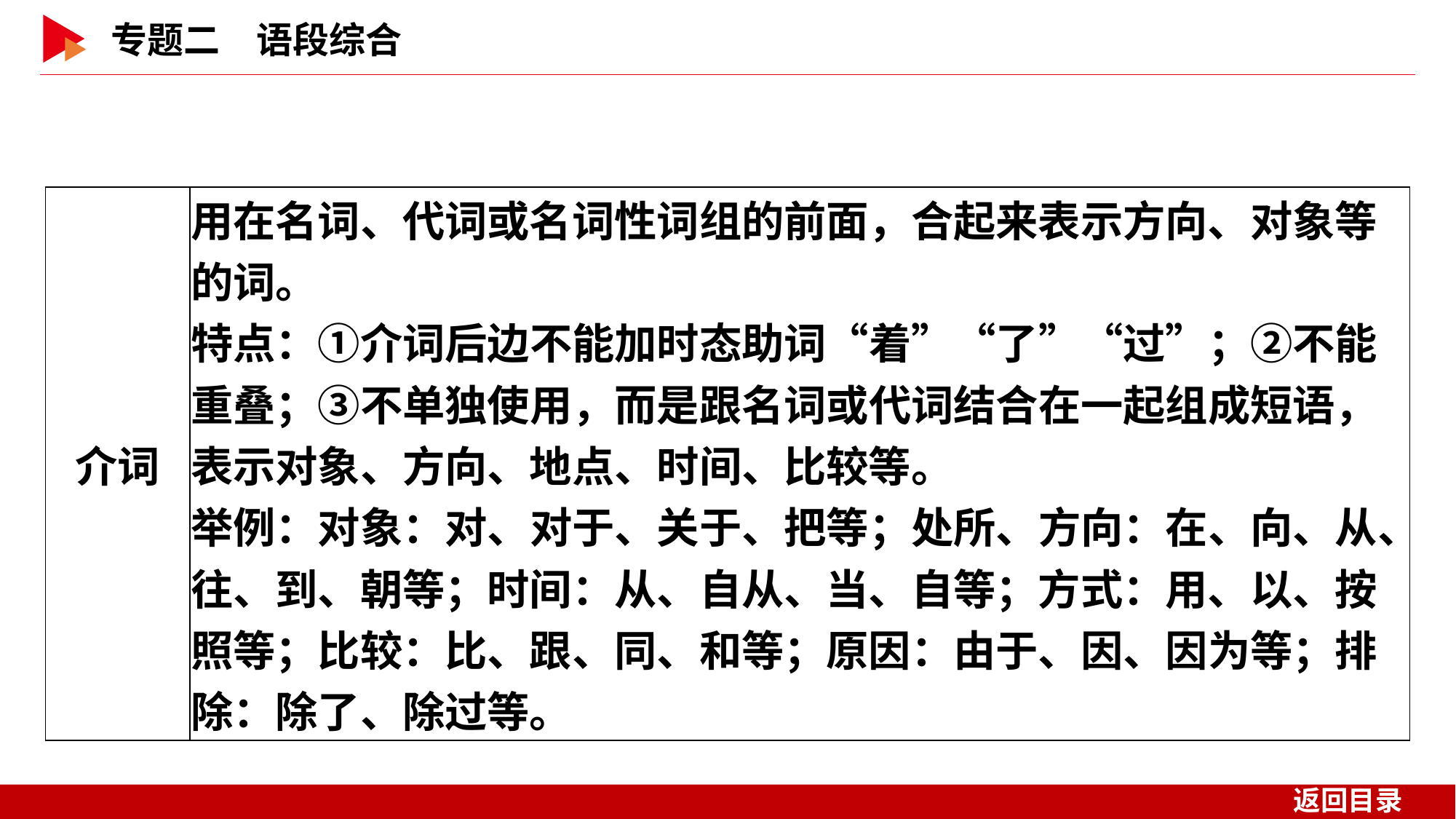

| 介词 | 用在名词、代词或名词性词组的前面，合起来表示方向、对象等的词。 特点：①介词后边不能加时态助词“着”“了”“过”；②不能重叠；③不单独使用，而是跟名词或代词结合在一起组成短语，表示对象、方向、地点、时间、比较等。 举例：对象：对、对于、关于、把等；处所、方向：在、向、从、往、到、朝等；时间：从、自从、当、自等；方式：用、以、按照等；比较：比、跟、同、和等；原因：由于、因、因为等；排除：除了、除过等。 |
| --- | --- |